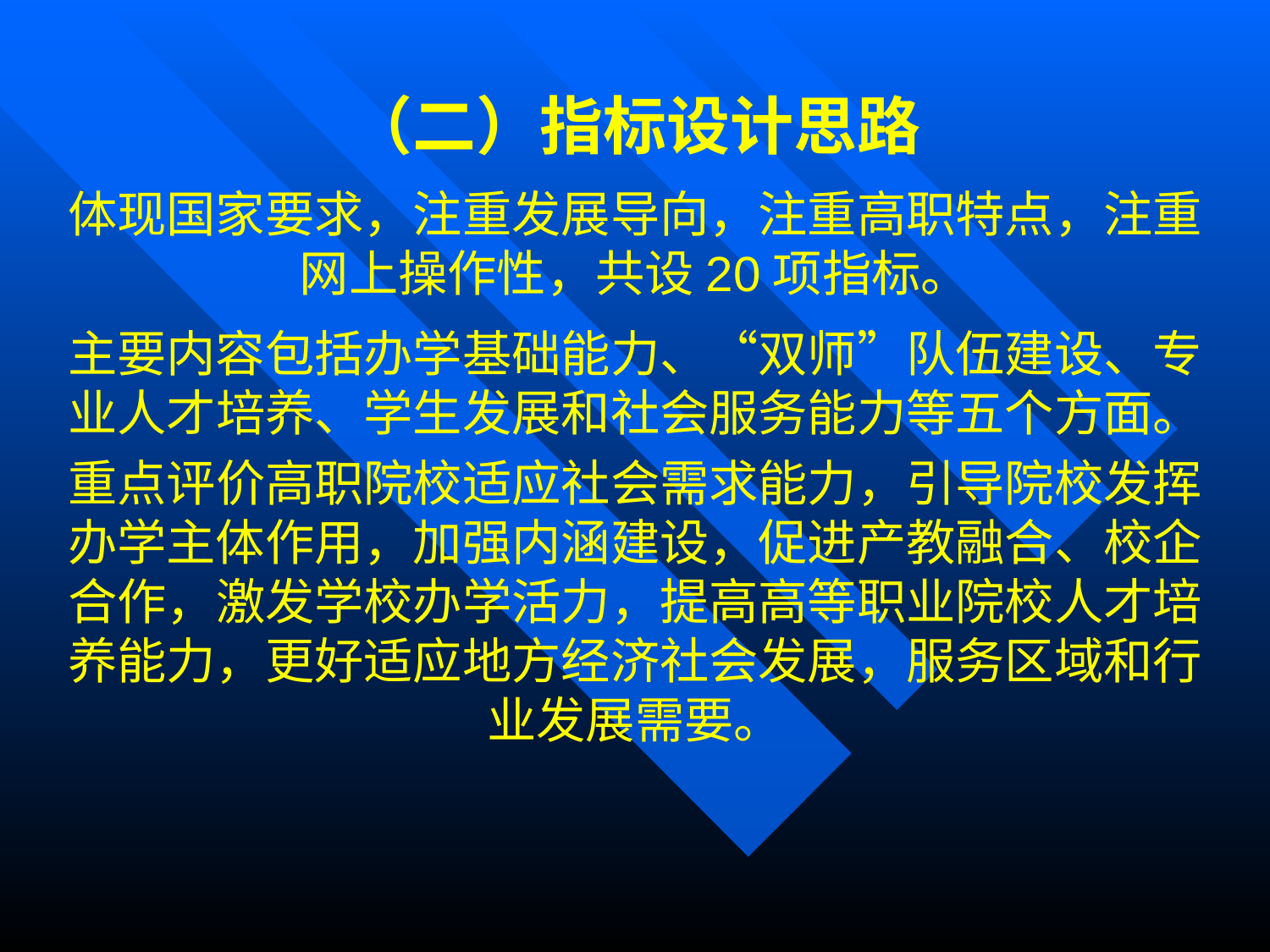

（二）指标设计思路
体现国家要求，注重发展导向，注重高职特点，注重网上操作性，共设20项指标。
主要内容包括办学基础能力、“双师”队伍建设、专业人才培养、学生发展和社会服务能力等五个方面。
重点评价高职院校适应社会需求能力，引导院校发挥办学主体作用，加强内涵建设，促进产教融合、校企合作，激发学校办学活力，提高高等职业院校人才培养能力，更好适应地方经济社会发展，服务区域和行业发展需要。